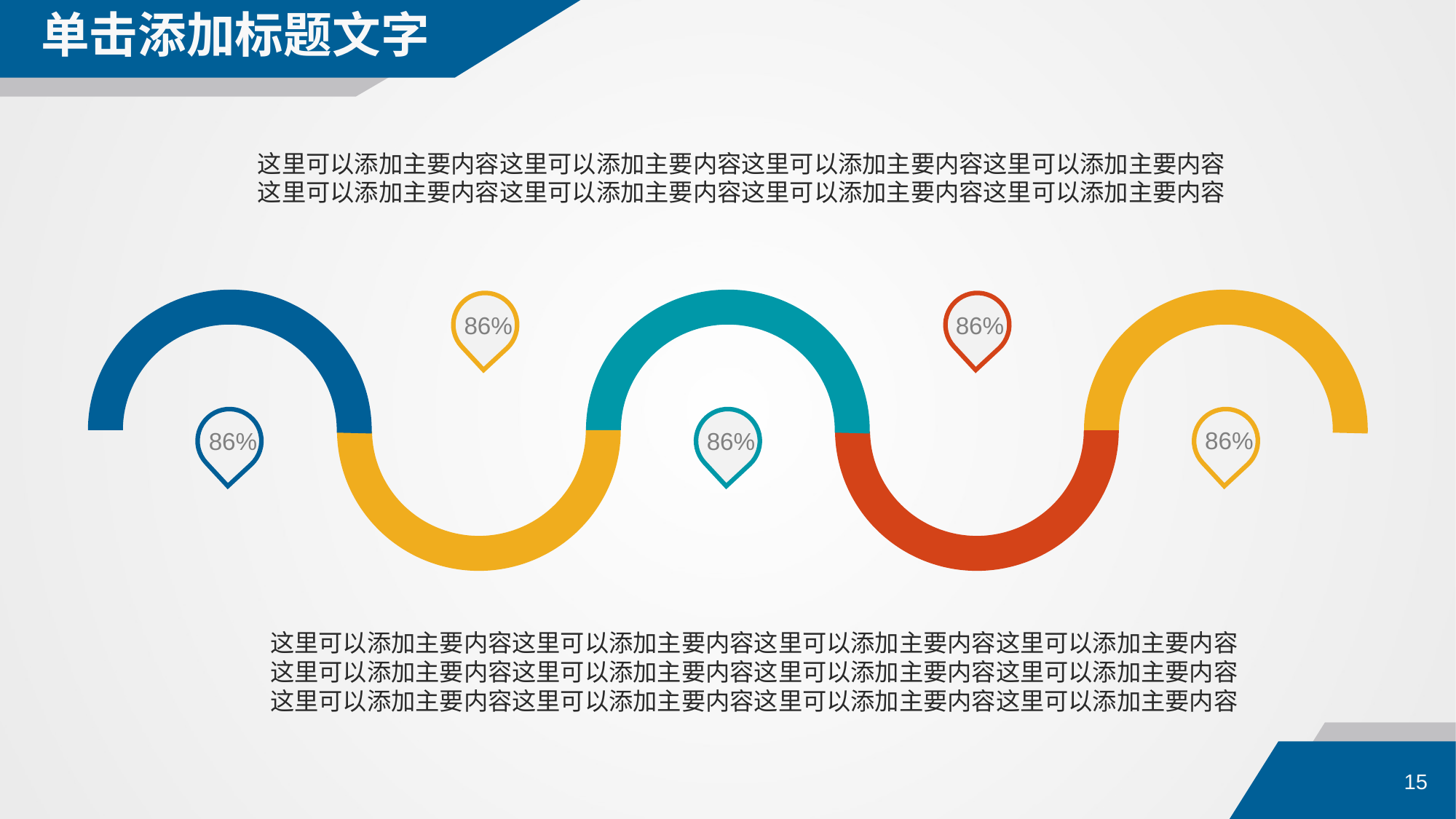

单击添加标题文字
这里可以添加主要内容这里可以添加主要内容这里可以添加主要内容这里可以添加主要内容
这里可以添加主要内容这里可以添加主要内容这里可以添加主要内容这里可以添加主要内容

86%

86%

86%

86%

86%
这里可以添加主要内容这里可以添加主要内容这里可以添加主要内容这里可以添加主要内容
这里可以添加主要内容这里可以添加主要内容这里可以添加主要内容这里可以添加主要内容
这里可以添加主要内容这里可以添加主要内容这里可以添加主要内容这里可以添加主要内容